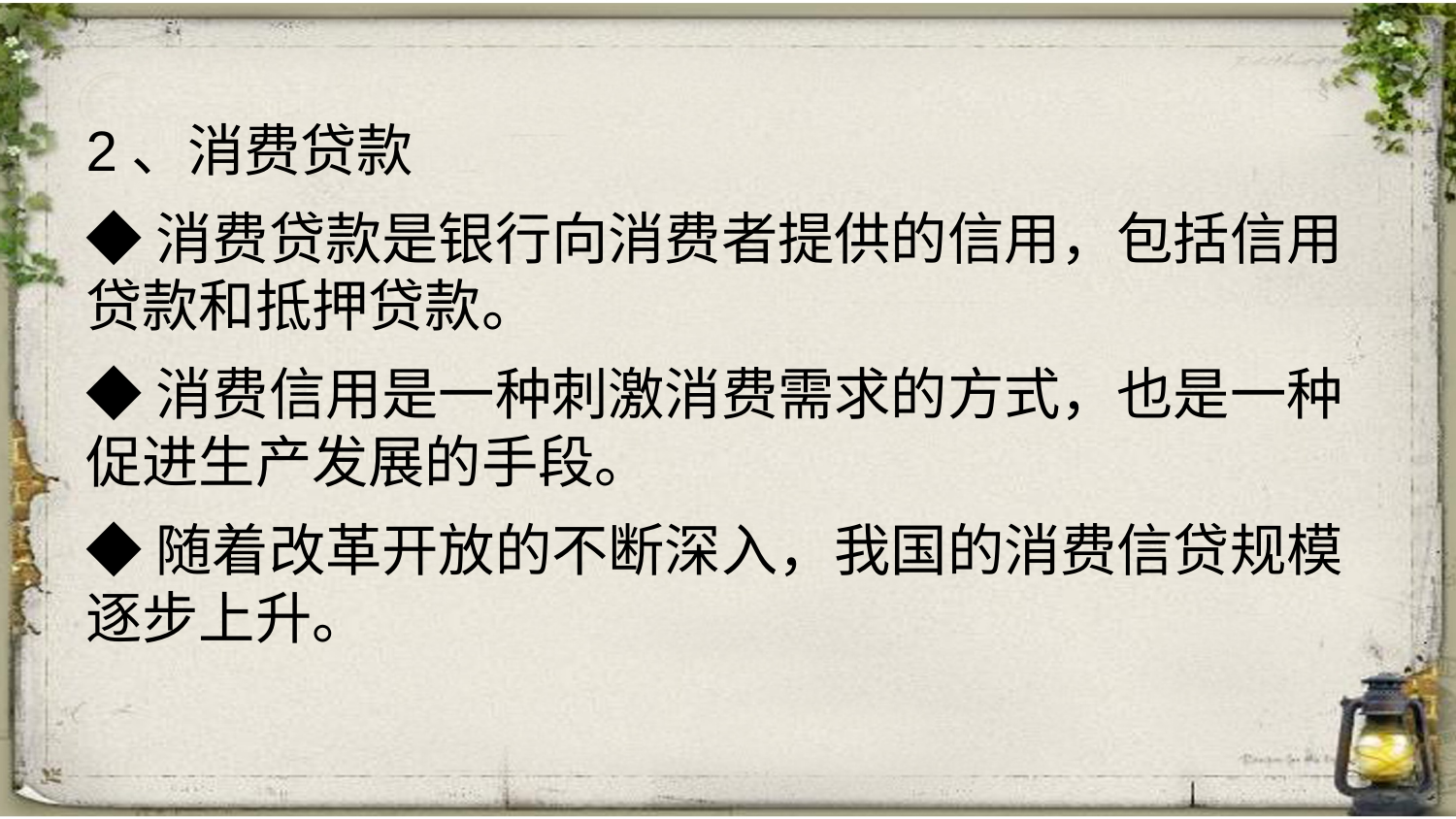

2、消费贷款
◆消费贷款是银行向消费者提供的信用，包括信用贷款和抵押贷款。
◆消费信用是一种刺激消费需求的方式，也是一种促进生产发展的手段。
◆随着改革开放的不断深入，我国的消费信贷规模逐步上升。